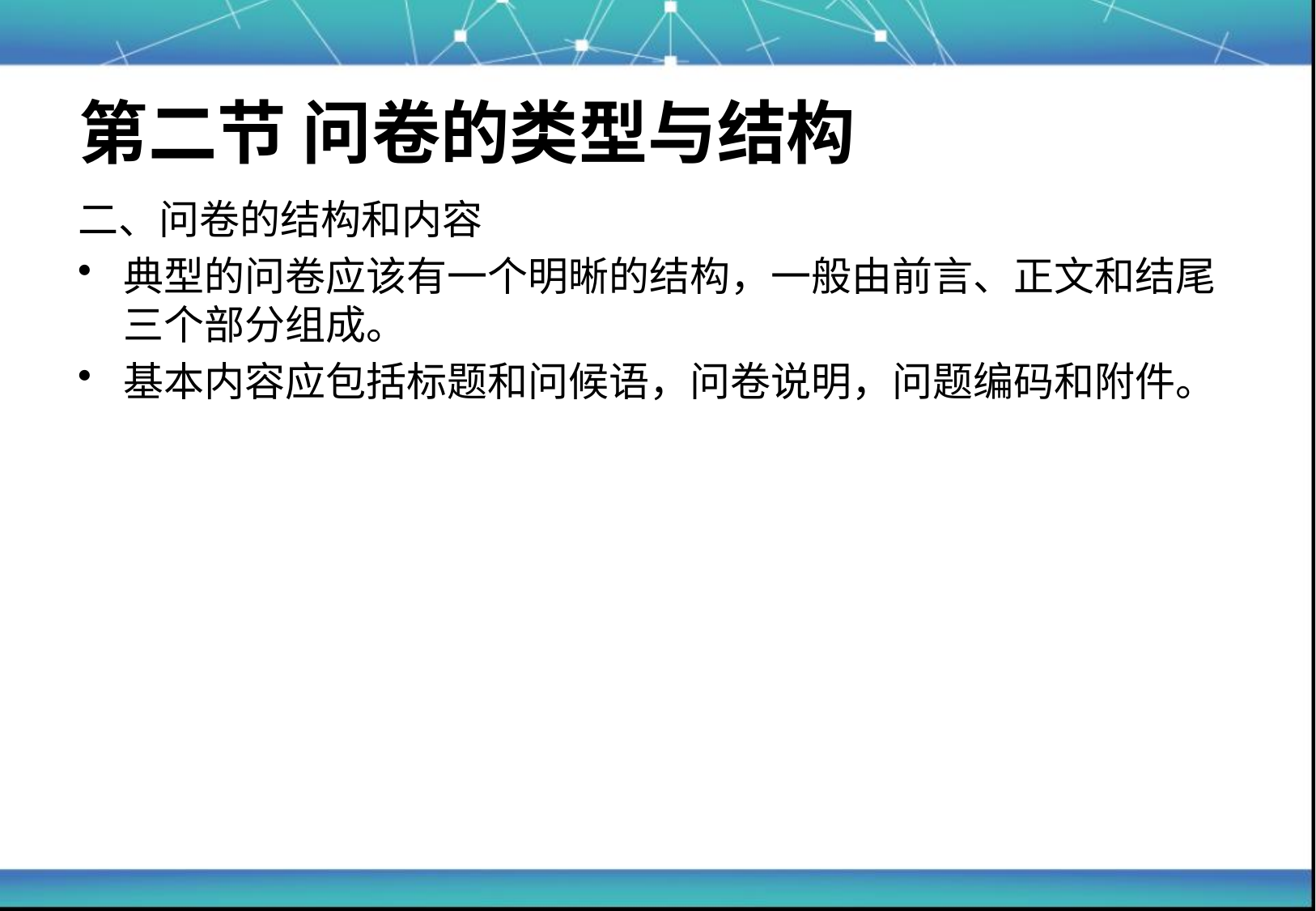

# 第二节 问卷的类型与结构
二、问卷的结构和内容
典型的问卷应该有一个明晰的结构，一般由前言、正文和结尾三个部分组成。
基本内容应包括标题和问候语，问卷说明，问题编码和附件。